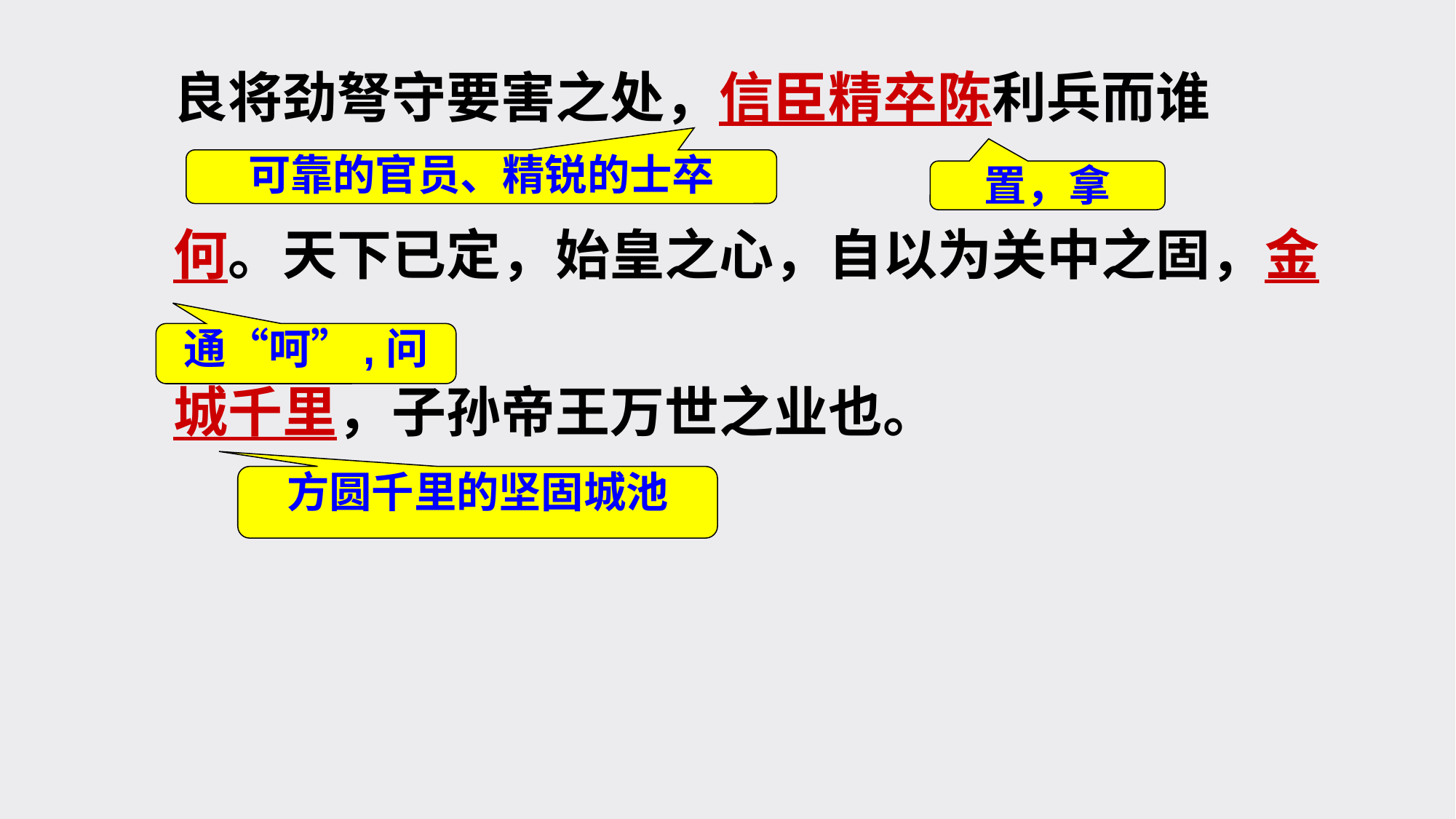

良将劲弩守要害之处，信臣精卒陈利兵而谁

何。天下已定，始皇之心，自以为关中之固，金

城千里，子孙帝王万世之业也。
可靠的官员、精锐的士卒
置，拿
通“呵”,问
方圆千里的坚固城池